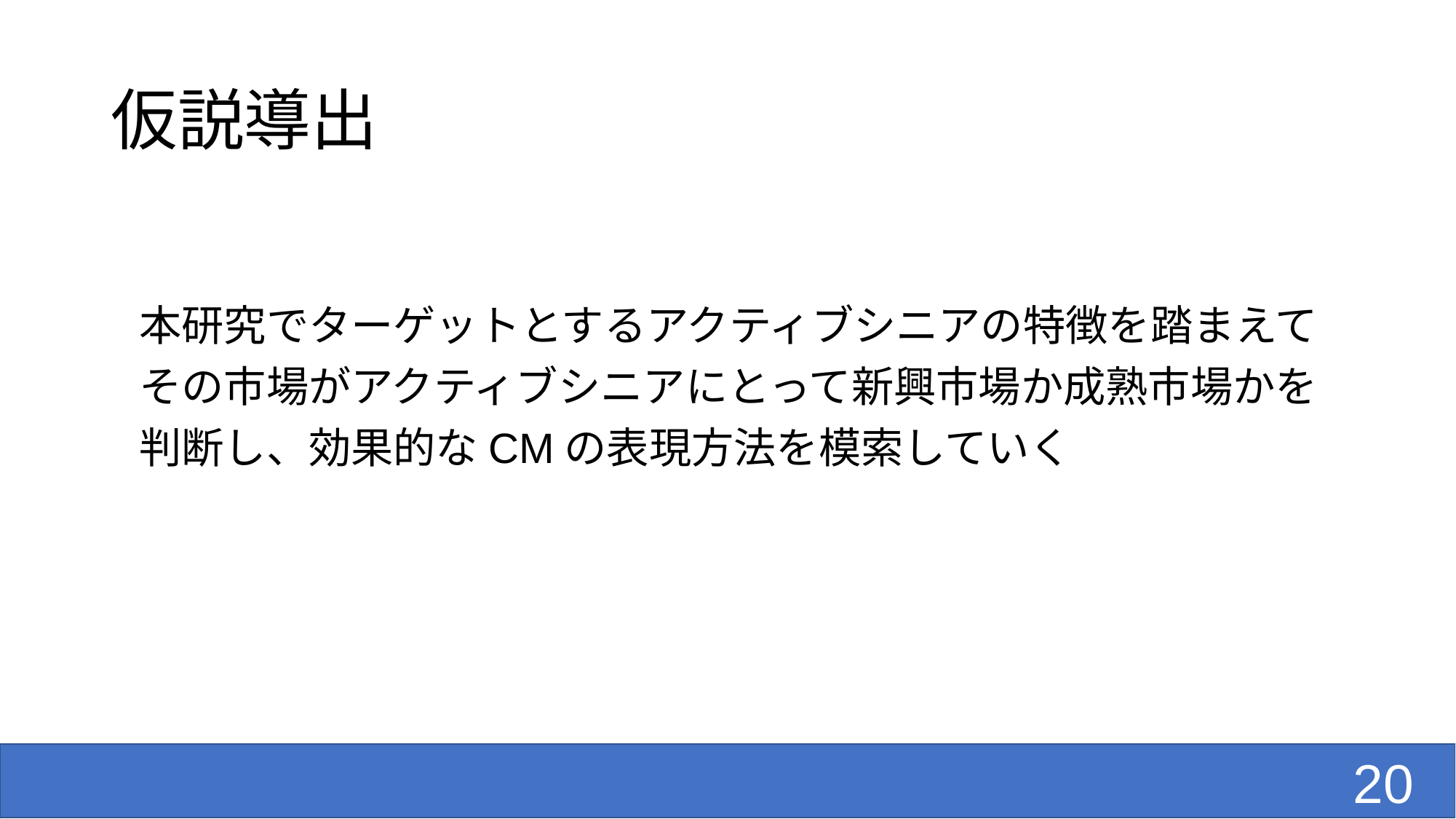

# 仮説導出
本研究でターゲットとするアクティブシニアの特徴を踏まえて
その市場がアクティブシニアにとって新興市場か成熟市場かを
判断し、効果的なCMの表現方法を模索していく
20